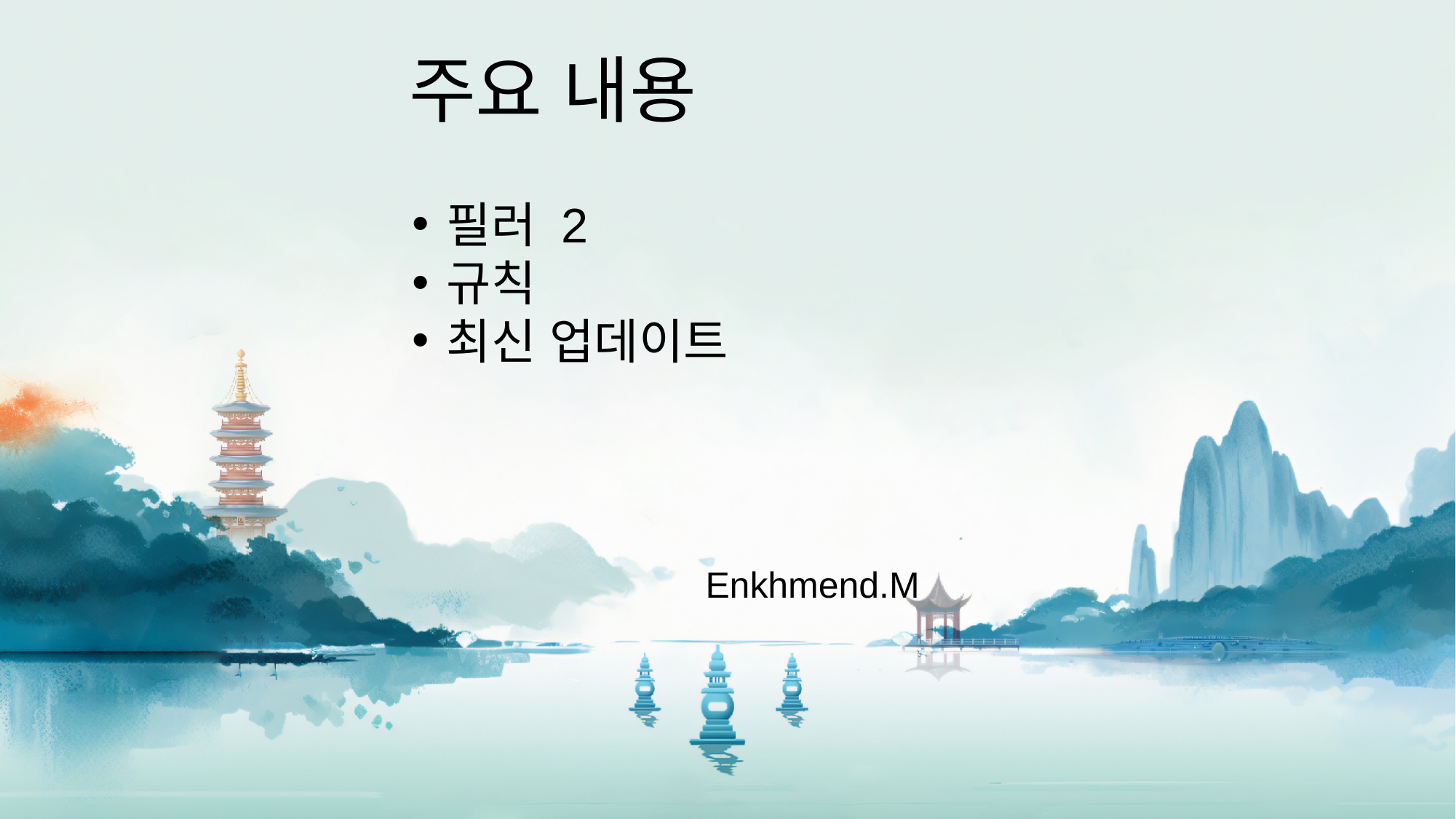

주요 내용
필러 2
규칙
최신 업데이트
Enkhmend.M